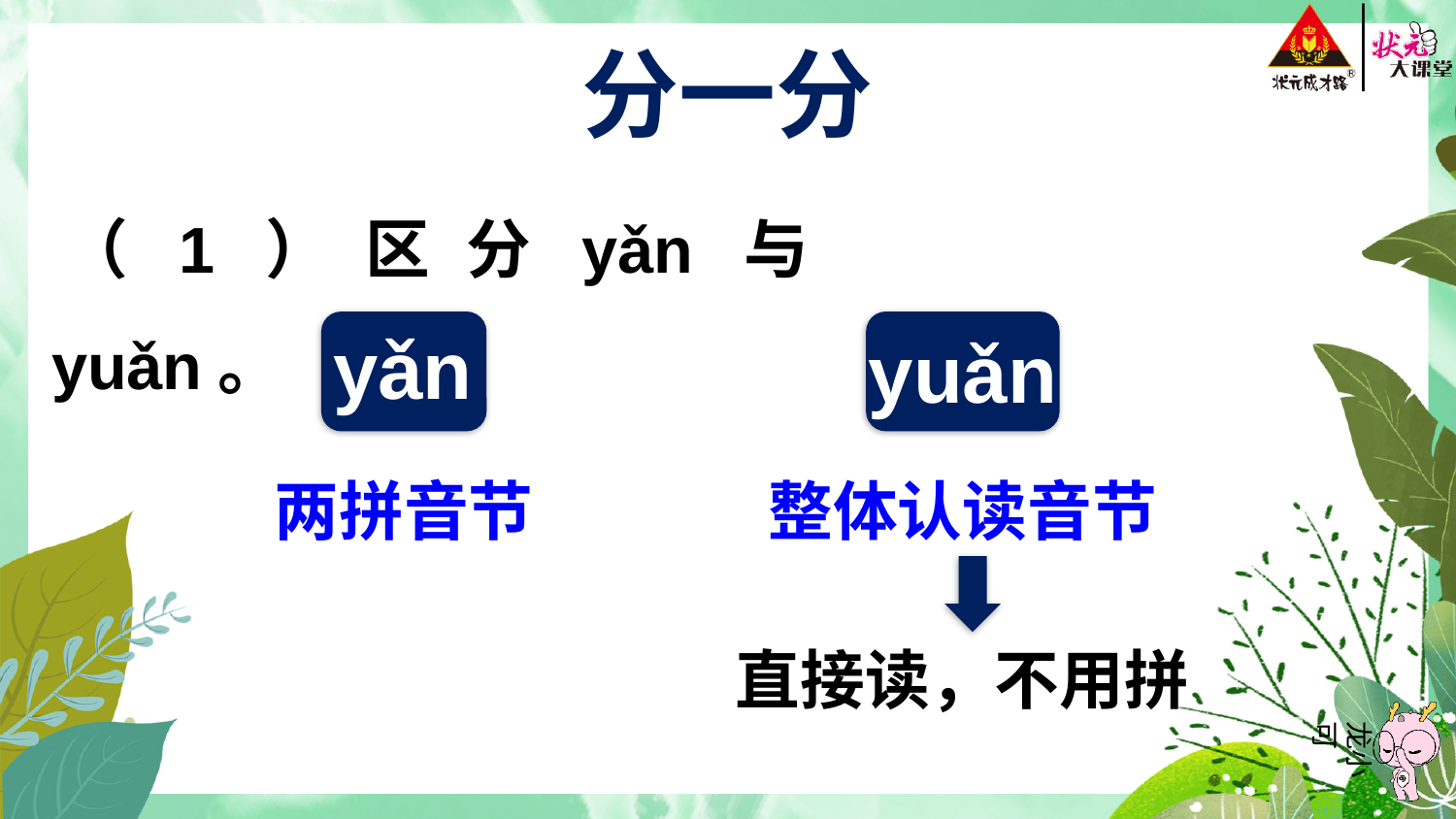

分一分
（1）区分yǎn与yuǎn。

yǎn

yuǎn
两拼音节
整体认读音节

直接读，不用拼